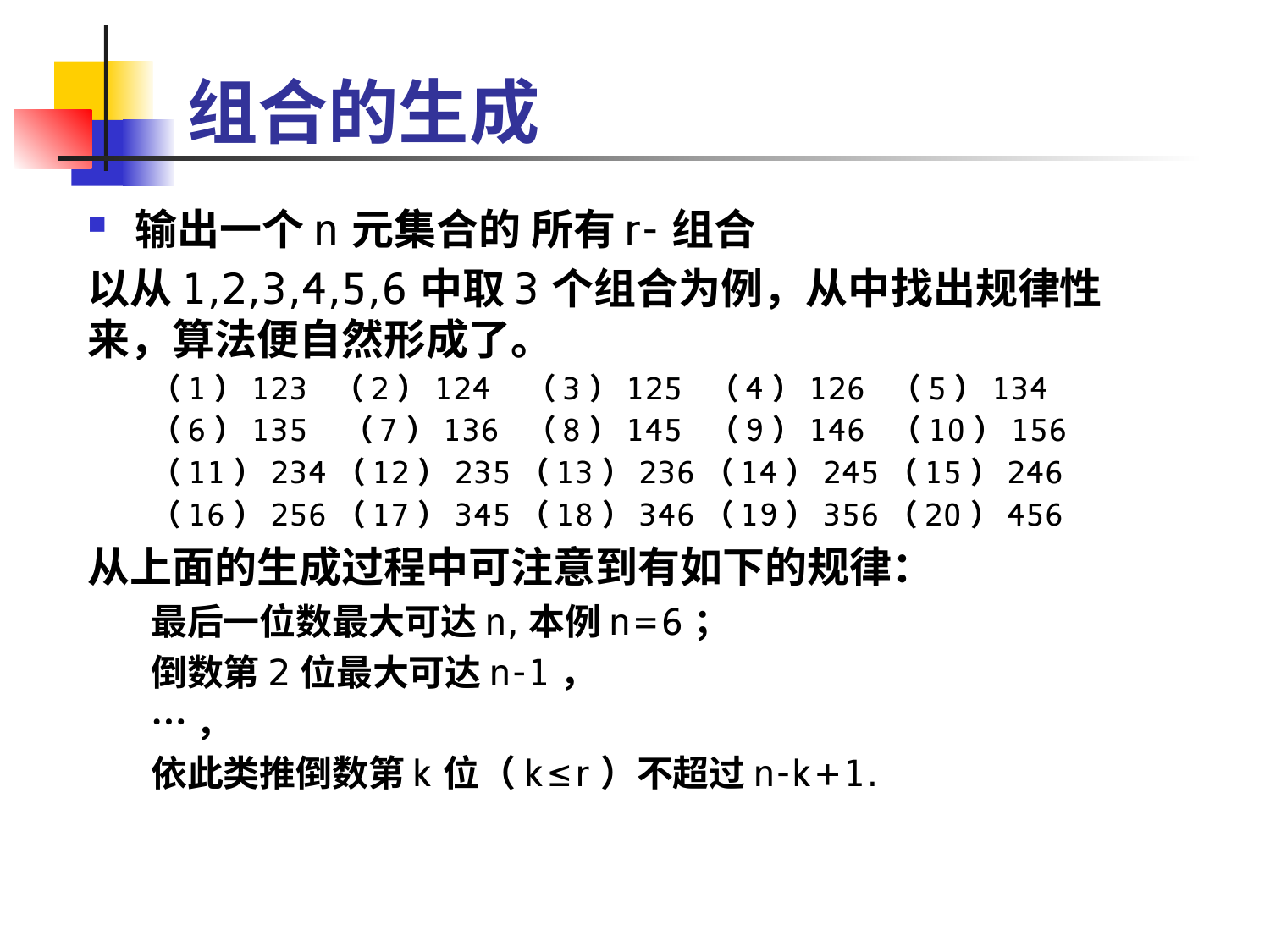

# 组合的生成
输出一个n元集合的 所有r-组合
以从1,2,3,4,5,6中取3个组合为例，从中找出规律性来，算法便自然形成了。
（1）123  （2）124   （3）125  （4）126  （5）134
（6）135   （7）136  （8）145  （9）146  （10）156
（11）234（12）235（13）236（14）245（15）246
（16）256（17）345（18）346（19）356（20）456
从上面的生成过程中可注意到有如下的规律：
最后一位数最大可达n,本例n=6；
倒数第2位最大可达n-1，
…，
依此类推倒数第k位（k≤r）不超过n-k+1.

14